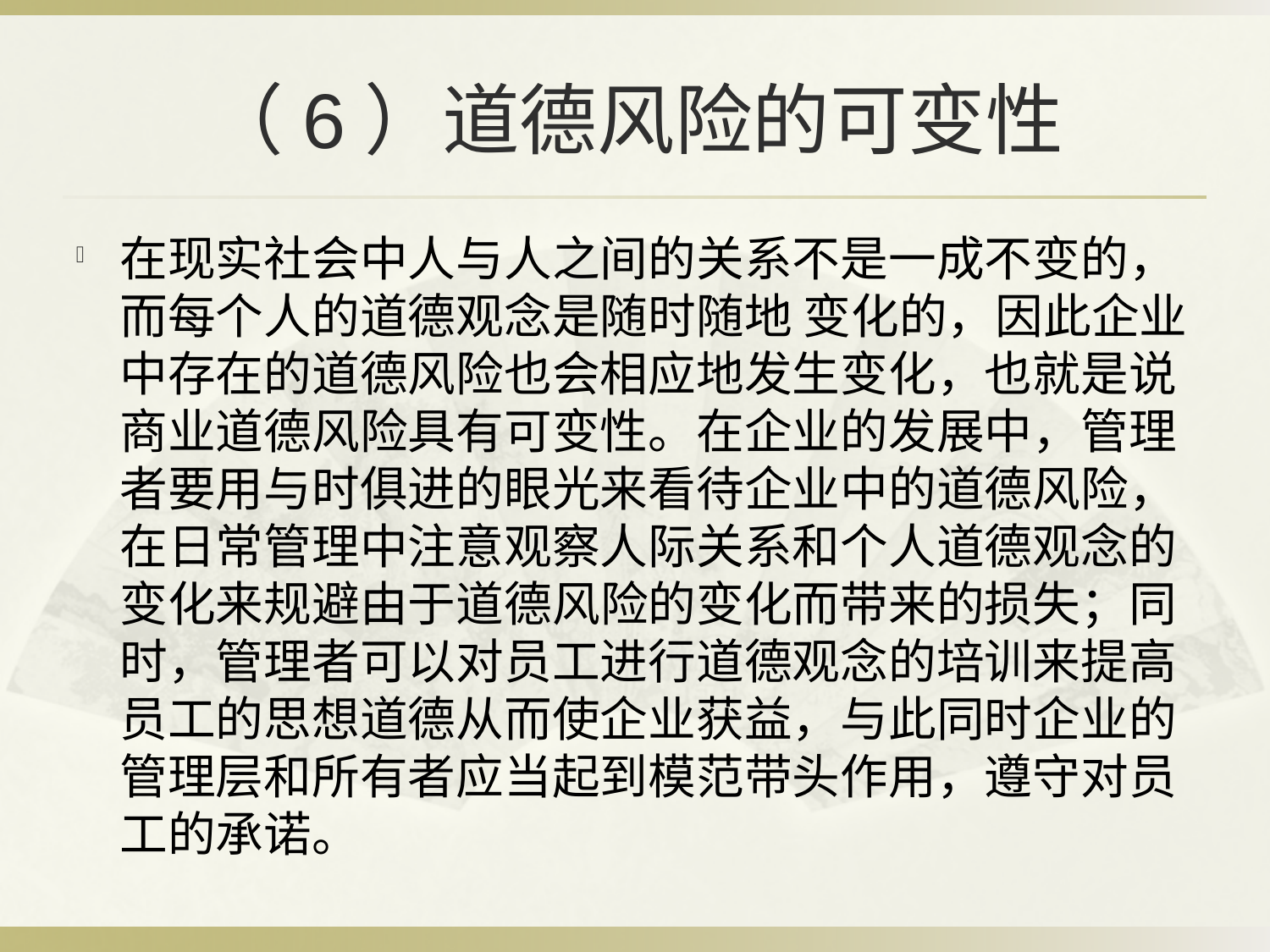

# （6）道德风险的可变性
在现实社会中人与人之间的关系不是一成不变的，而每个人的道德观念是随时随地 变化的，因此企业中存在的道德风险也会相应地发生变化，也就是说商业道德风险具有可变性。在企业的发展中，管理者要用与时俱进的眼光来看待企业中的道德风险，在日常管理中注意观察人际关系和个人道德观念的变化来规避由于道德风险的变化而带来的损失；同时，管理者可以对员工进行道德观念的培训来提高员工的思想道德从而使企业获益，与此同时企业的管理层和所有者应当起到模范带头作用，遵守对员工的承诺。